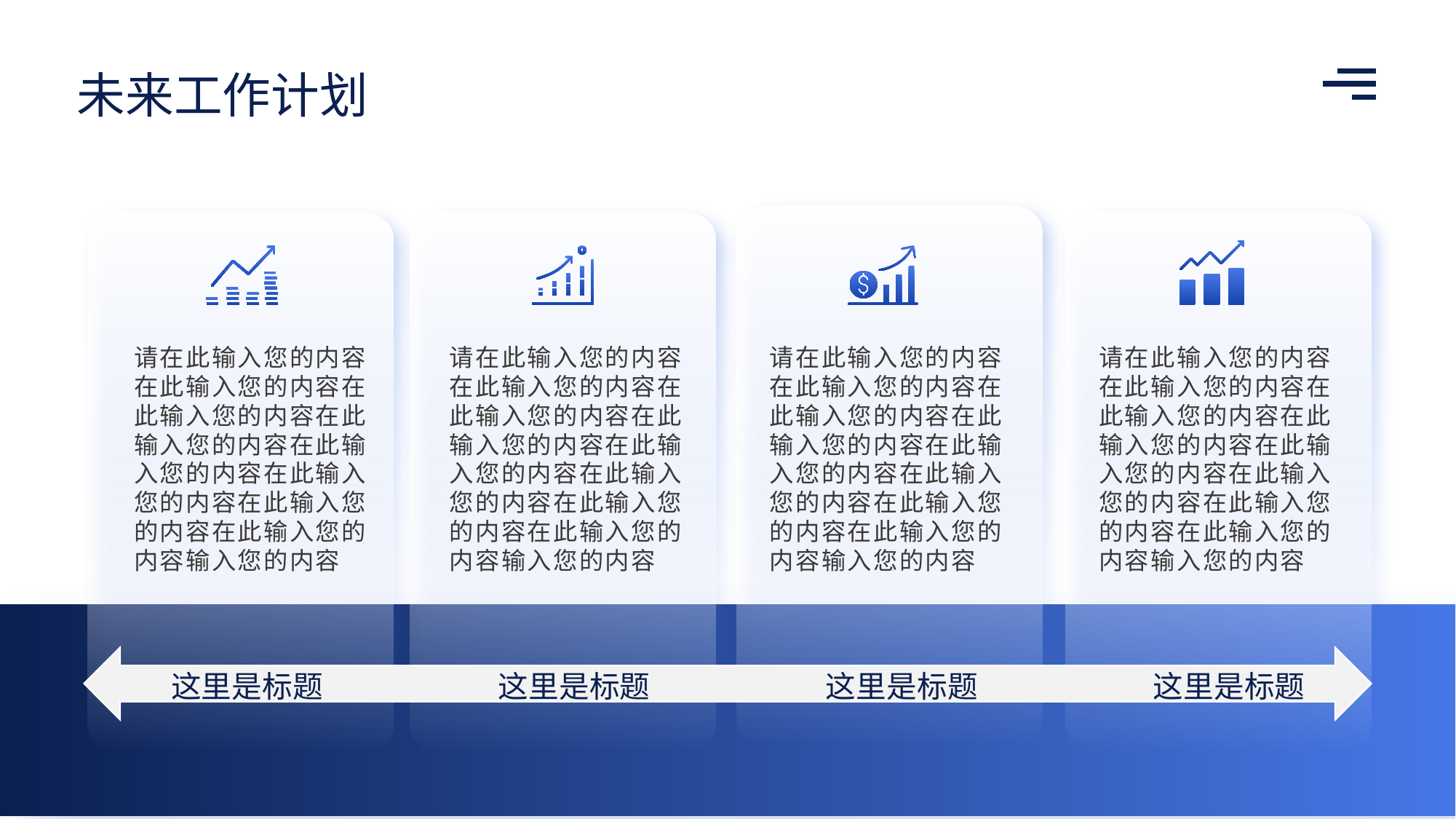

未来工作计划

请在此输入您的内容在此输入您的内容在此输入您的内容在此输入您的内容在此输入您的内容在此输入您的内容在此输入您的内容在此输入您的内容输入您的内容
请在此输入您的内容在此输入您的内容在此输入您的内容在此输入您的内容在此输入您的内容在此输入您的内容在此输入您的内容在此输入您的内容输入您的内容
请在此输入您的内容在此输入您的内容在此输入您的内容在此输入您的内容在此输入您的内容在此输入您的内容在此输入您的内容在此输入您的内容输入您的内容
请在此输入您的内容在此输入您的内容在此输入您的内容在此输入您的内容在此输入您的内容在此输入您的内容在此输入您的内容在此输入您的内容输入您的内容

这里是标题
这里是标题
这里是标题
这里是标题